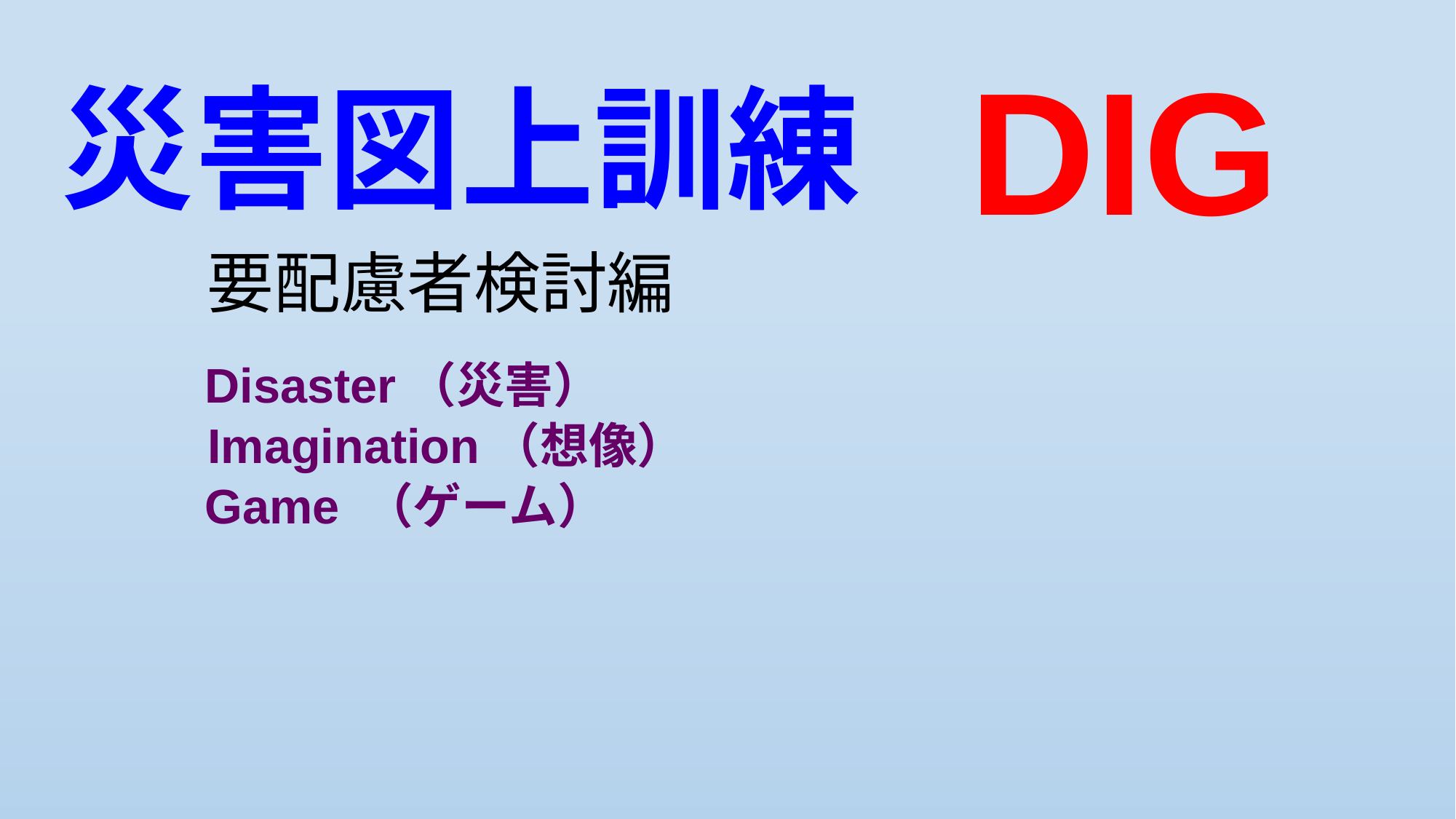

災害図上訓練
# DIG
要配慮者検討編
Disaster（災害）

Imagination（想像）
Game （ゲーム）